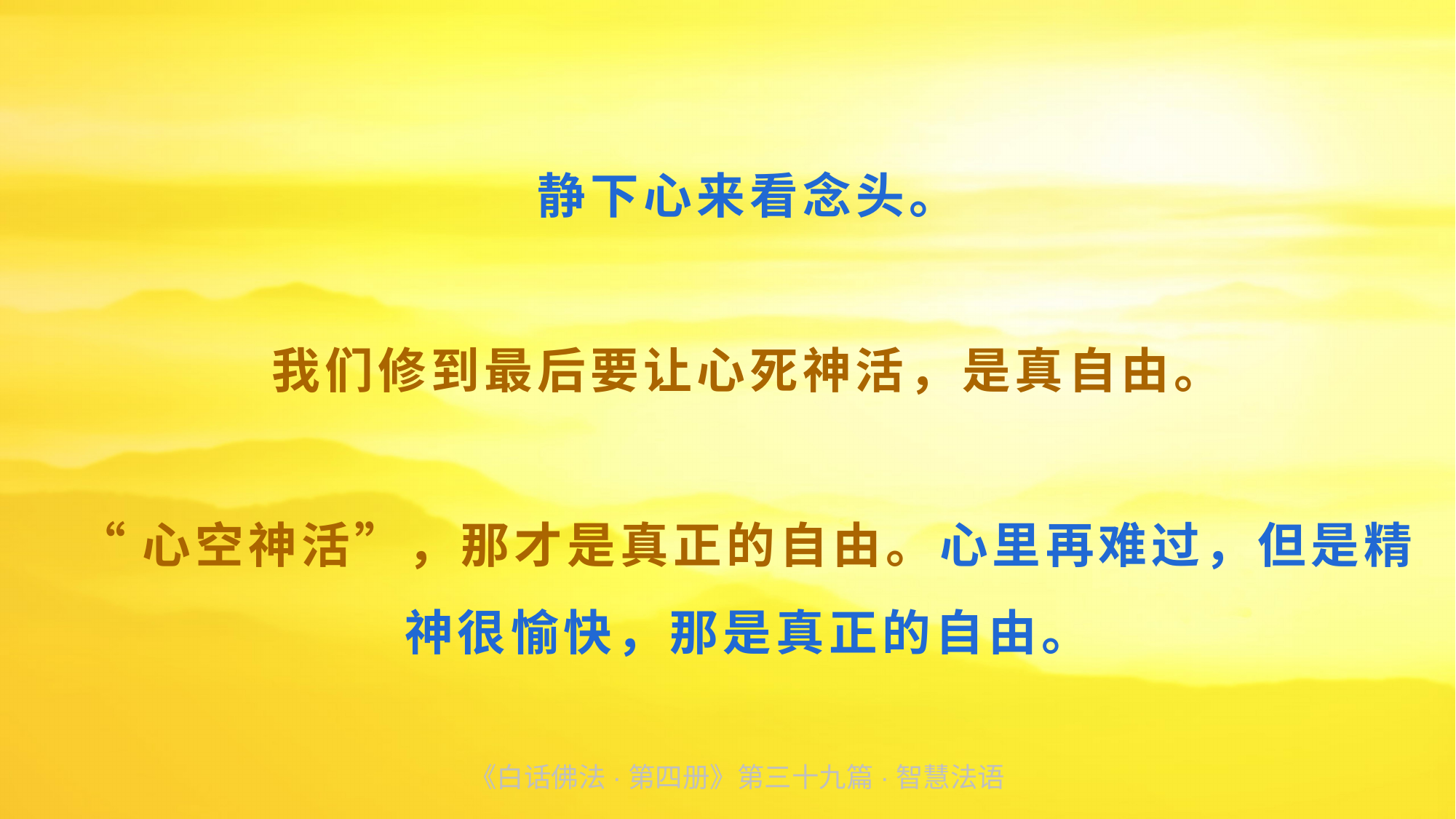

静下心来看念头。

我们修到最后要让心死神活，是真自由。

“心空神活”，那才是真正的自由。心里再难过，但是精神很愉快，那是真正的自由。
  《白话佛法·第四册》第三十九篇·智慧法语